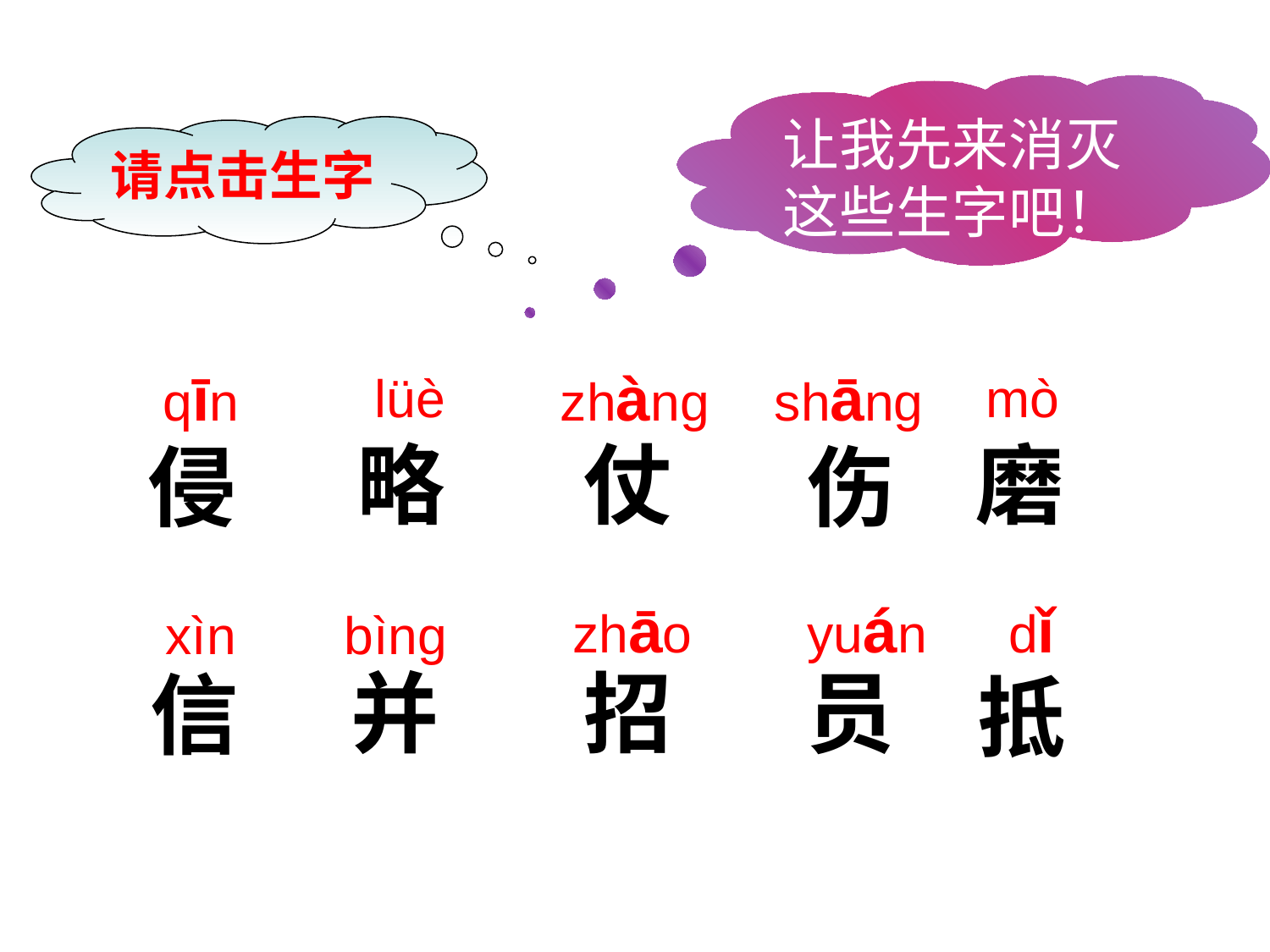

让我先来消灭这些生字吧！
请点击生字
qīn
zhàng
shāng
lüè
mò
略
仗
磨
侵
伤
zhāo
yuán
dǐ
xìn
bìng
并
招
员
信
抵